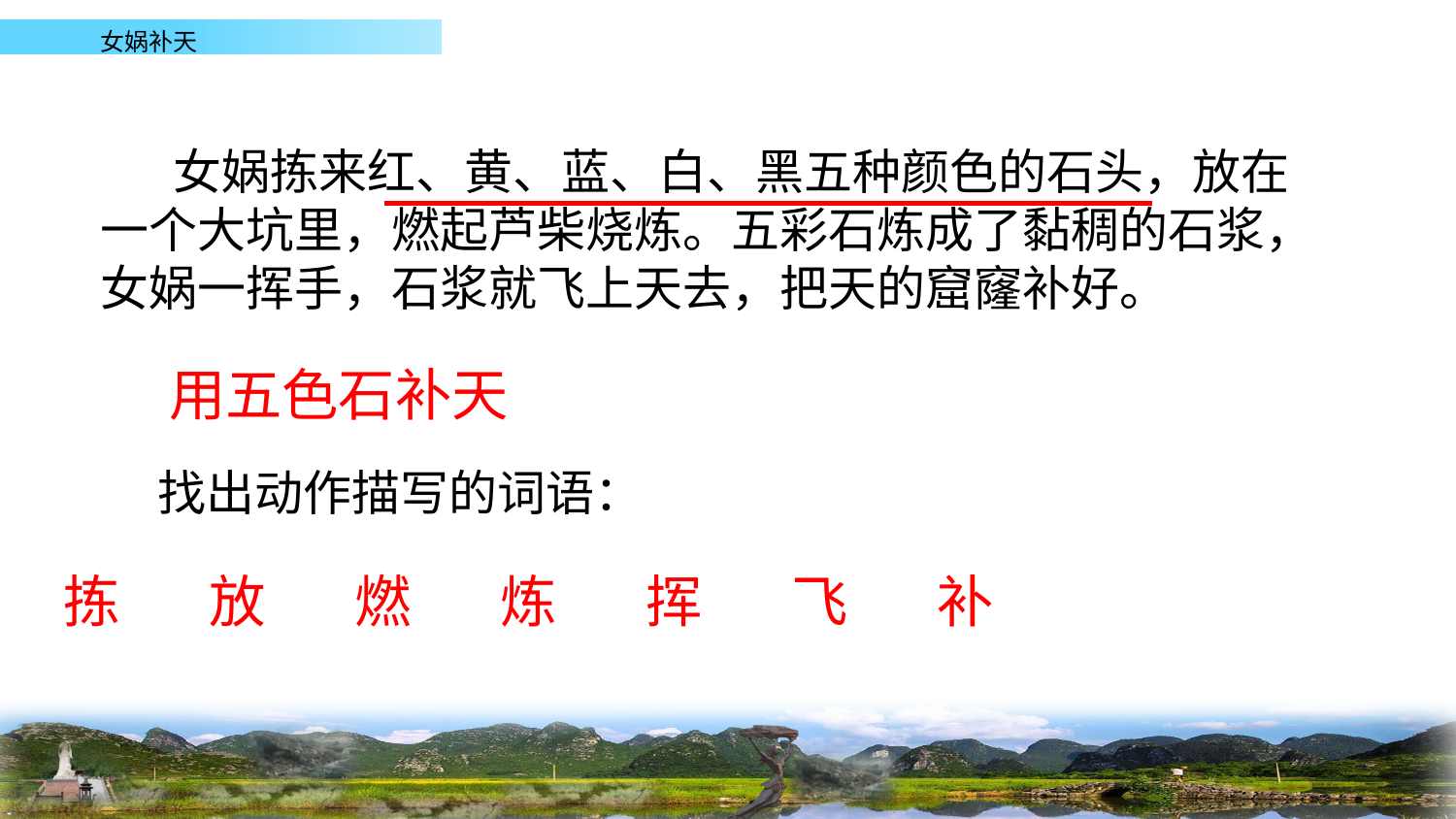

女娲拣来红、黄、蓝、白、黑五种颜色的石头，放在一个大坑里，燃起芦柴烧炼。五彩石炼成了黏稠的石浆，女娲一挥手，石浆就飞上天去，把天的窟窿补好。
用五色石补天
找出动作描写的词语：

拣	放	燃	炼	挥	飞	补